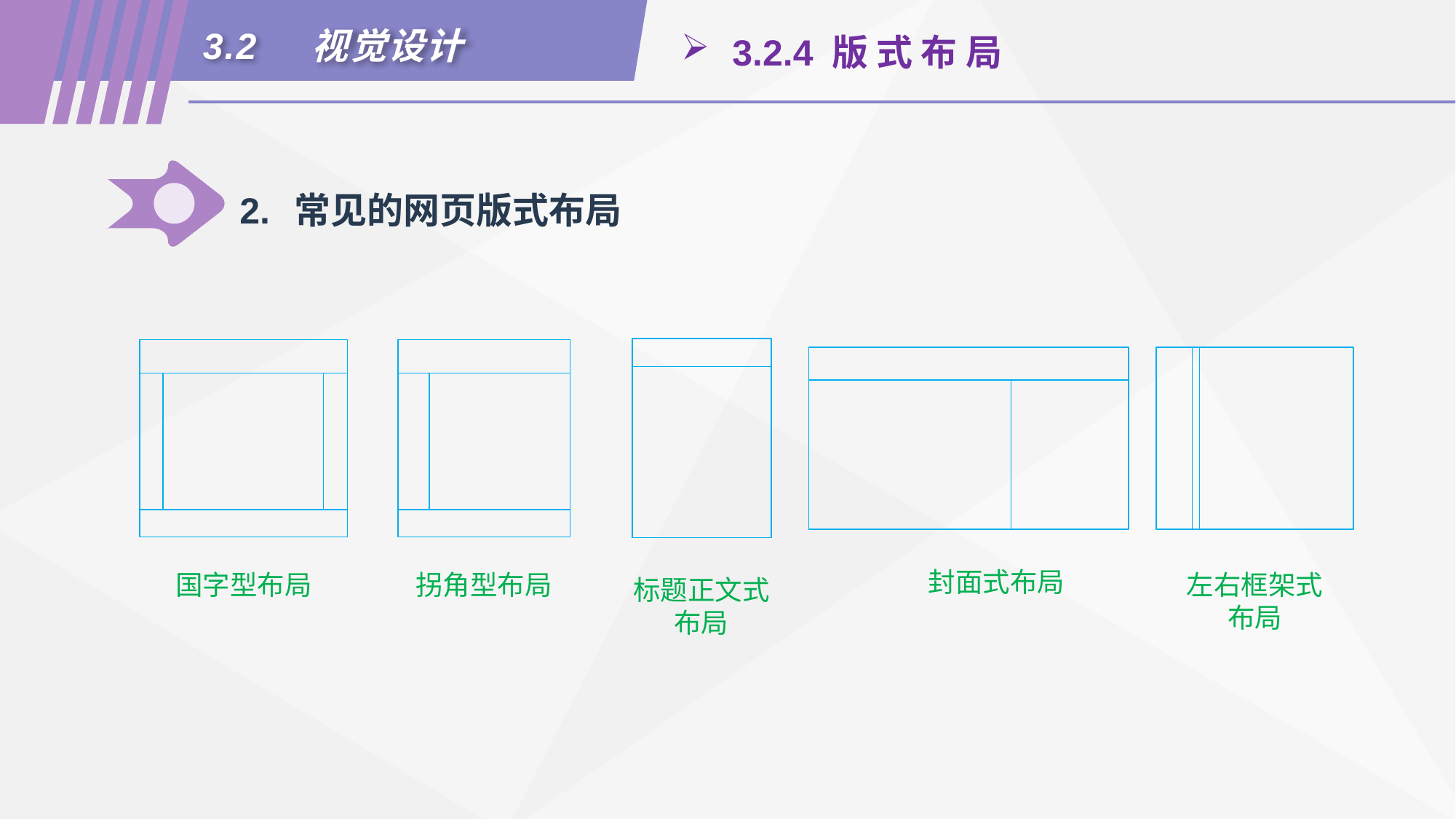

3.2	视觉设计
 3.2.4 版 式 布 局

2.	常见的网页版式布局

封面式布局
国字型布局
拐角型布局
左右框架式布局
标题正文式布局